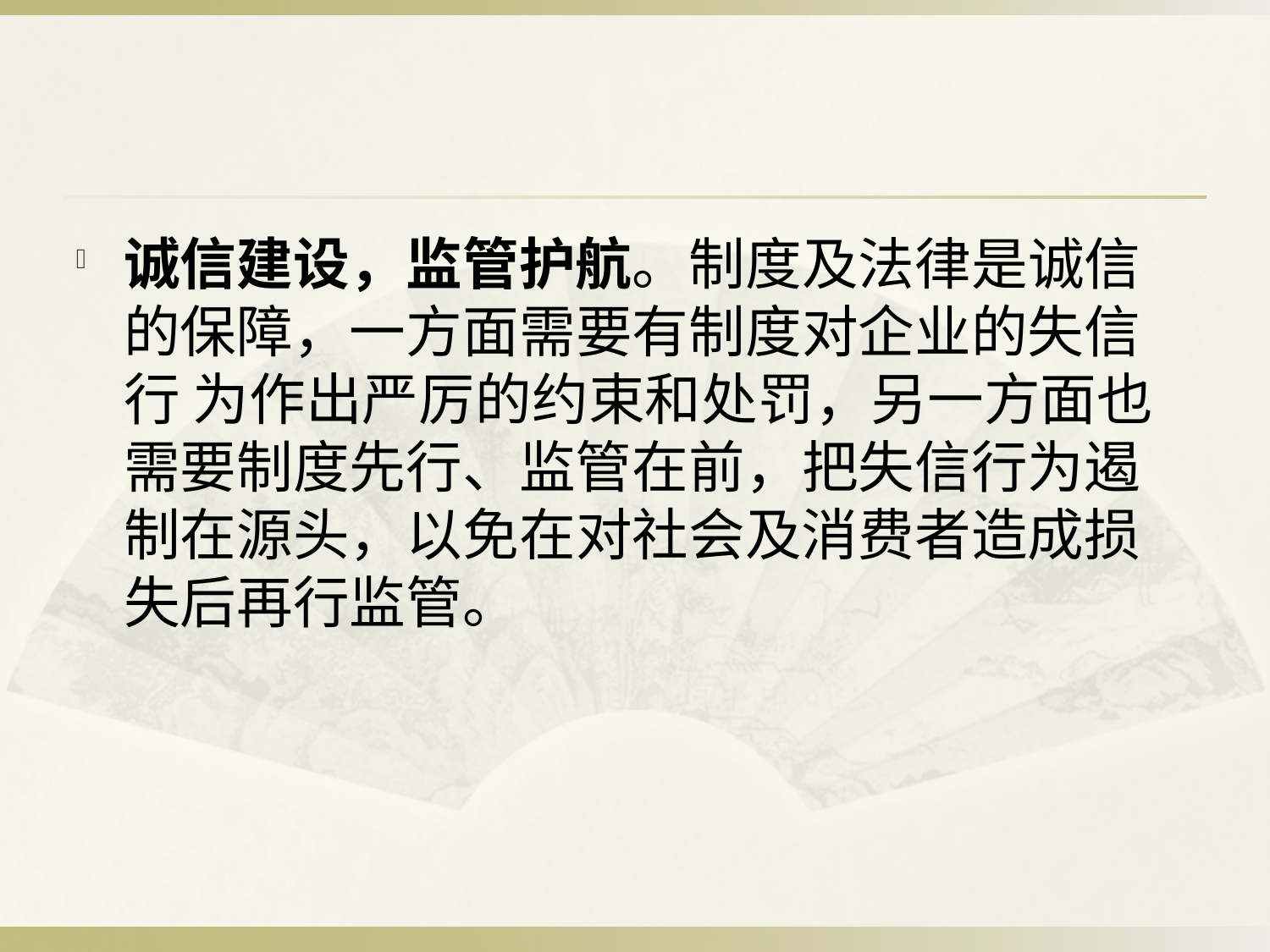

#
诚信建设，监管护航。制度及法律是诚信的保障，一方面需要有制度对企业的失信行 为作出严厉的约束和处罚，另一方面也需要制度先行、监管在前，把失信行为遏制在源头，以免在对社会及消费者造成损失后再行监管。